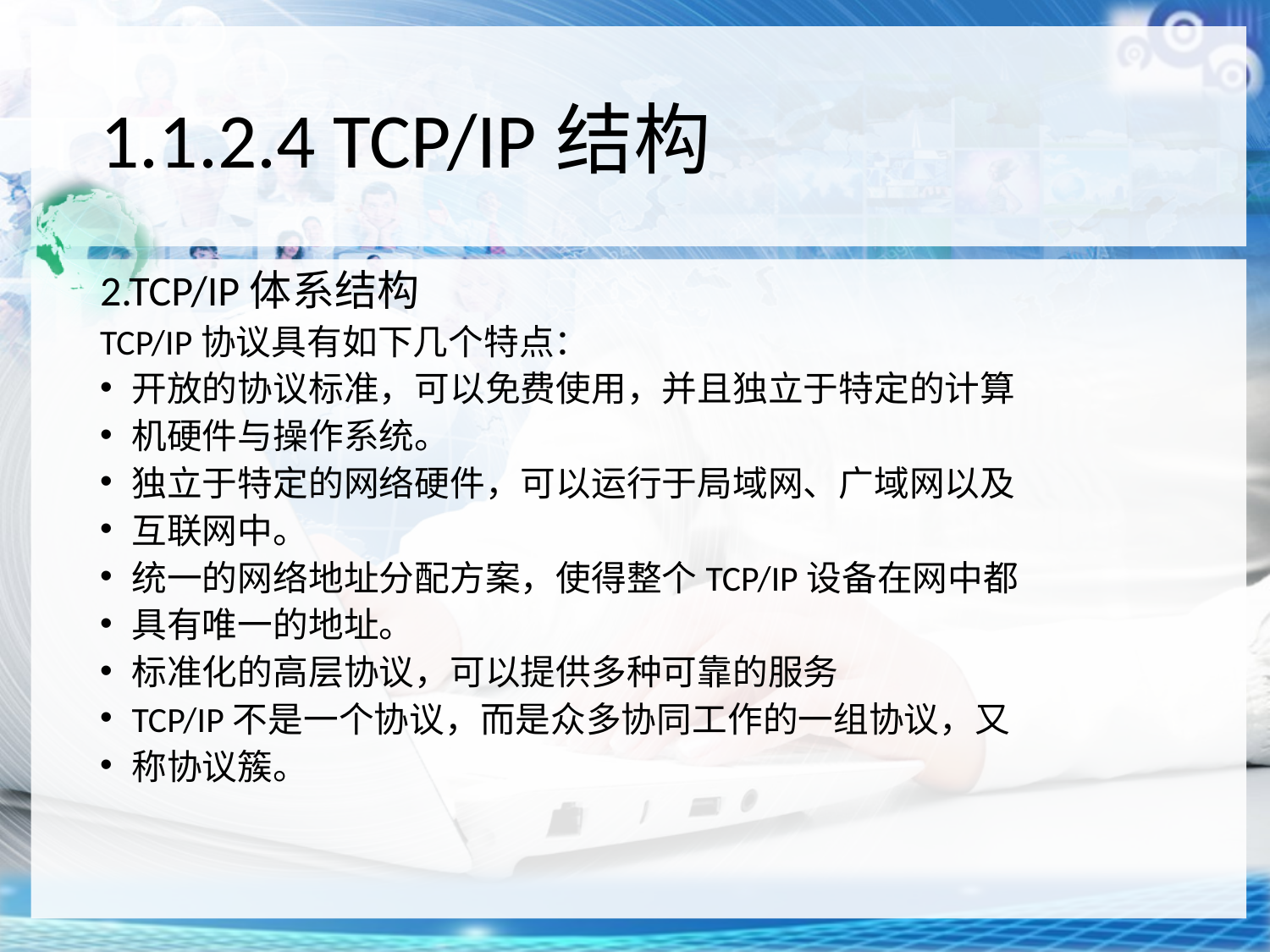

# 1.1.2.4 TCP/IP结构
2.TCP/IP体系结构
TCP/IP协议具有如下几个特点：
开放的协议标准，可以免费使用，并且独立于特定的计算
机硬件与操作系统。
独立于特定的网络硬件，可以运行于局域网、广域网以及
互联网中。
统一的网络地址分配方案，使得整个TCP/IP设备在网中都
具有唯一的地址。
标准化的高层协议，可以提供多种可靠的服务
TCP/IP不是一个协议，而是众多协同工作的一组协议，又
称协议簇。